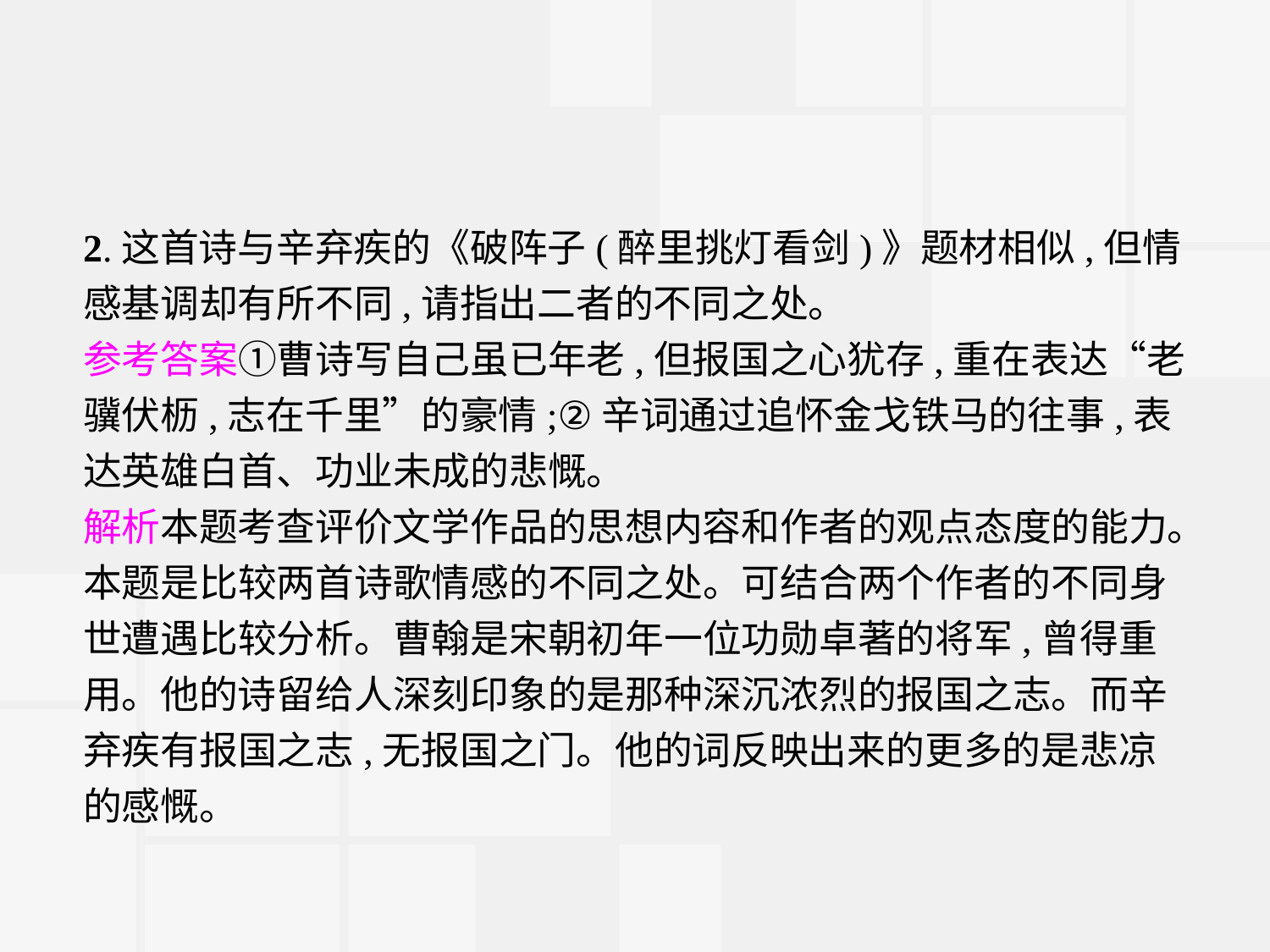

2.这首诗与辛弃疾的《破阵子(醉里挑灯看剑)》题材相似,但情感基调却有所不同,请指出二者的不同之处。
参考答案①曹诗写自己虽已年老,但报国之心犹存,重在表达“老骥伏枥,志在千里”的豪情;②辛词通过追怀金戈铁马的往事,表达英雄白首、功业未成的悲慨。
解析本题考查评价文学作品的思想内容和作者的观点态度的能力。本题是比较两首诗歌情感的不同之处。可结合两个作者的不同身世遭遇比较分析。曹翰是宋朝初年一位功勋卓著的将军,曾得重用。他的诗留给人深刻印象的是那种深沉浓烈的报国之志。而辛弃疾有报国之志,无报国之门。他的词反映出来的更多的是悲凉的感慨。